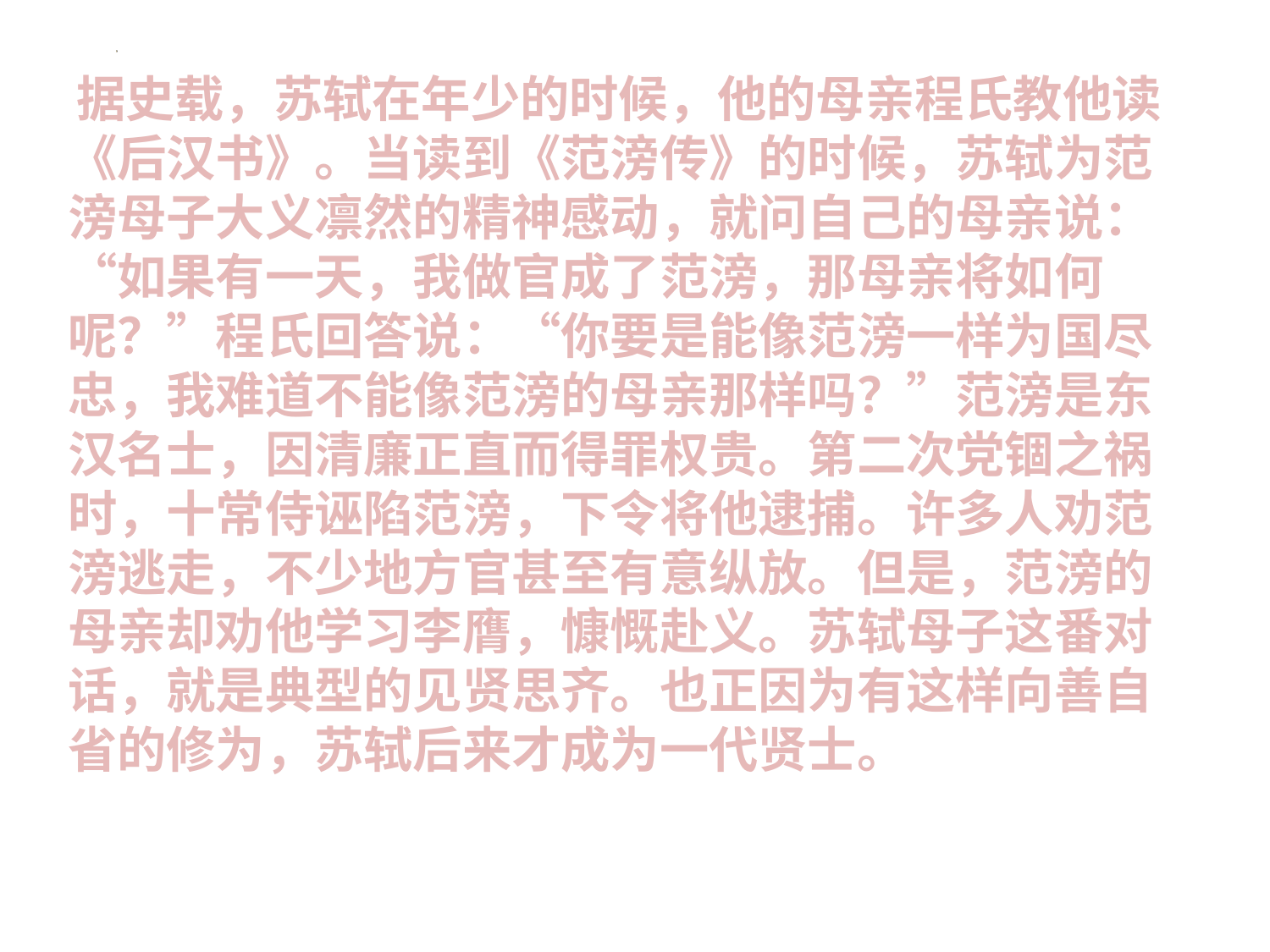

据史载，苏轼在年少的时候，他的母亲程氏教他读《后汉书》。当读到《范滂传》的时候，苏轼为范滂母子大义凛然的精神感动，就问自己的母亲说：“如果有一天，我做官成了范滂，那母亲将如何呢？”程氏回答说：“你要是能像范滂一样为国尽忠，我难道不能像范滂的母亲那样吗？”范滂是东汉名士，因清廉正直而得罪权贵。第二次党锢之祸时，十常侍诬陷范滂，下令将他逮捕。许多人劝范滂逃走，不少地方官甚至有意纵放。但是，范滂的母亲却劝他学习李膺，慷慨赴义。苏轼母子这番对话，就是典型的见贤思齐。也正因为有这样向善自省的修为，苏轼后来才成为一代贤士。